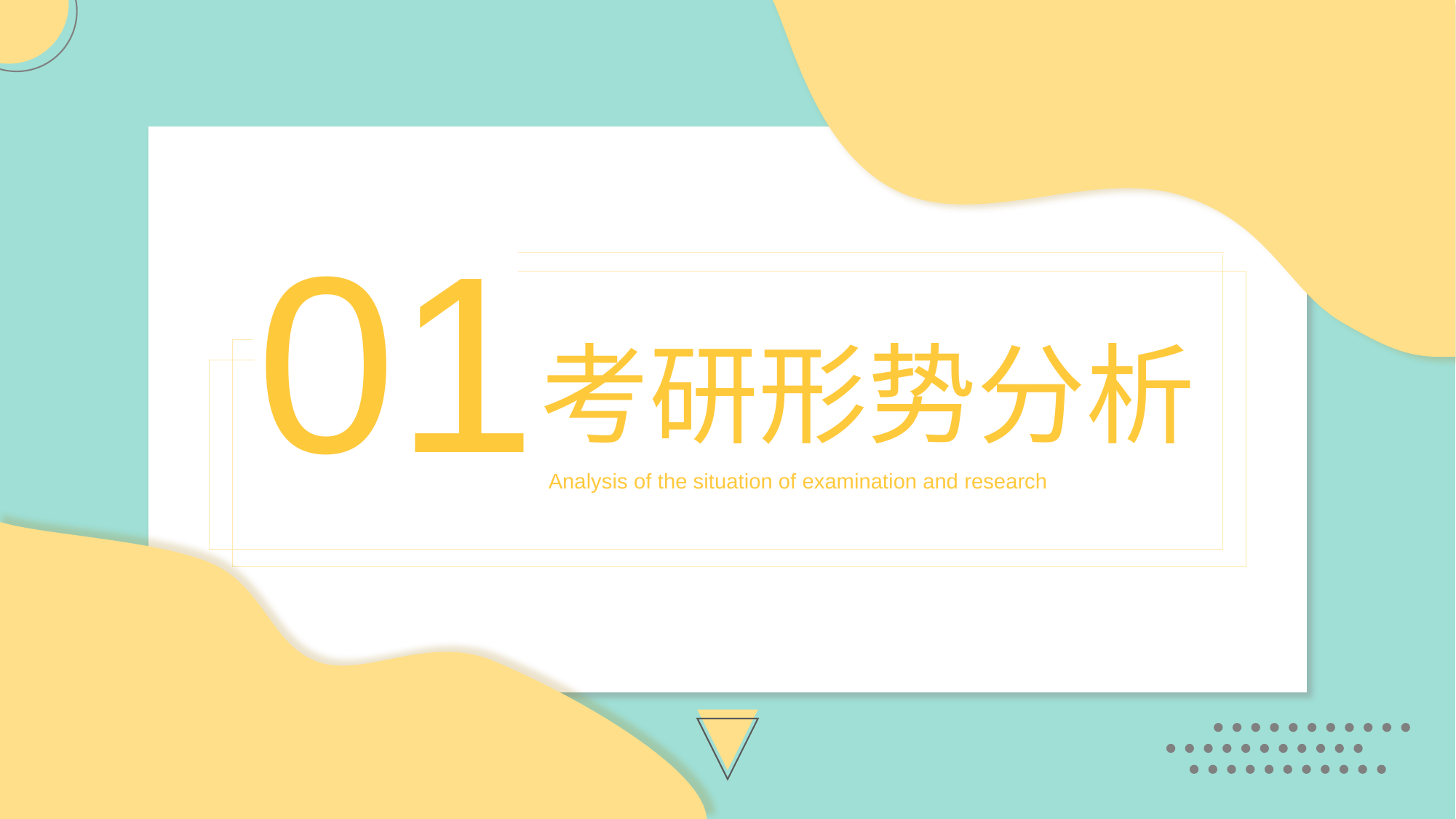

01
考研形势分析
Analysis of the situation of examination and research